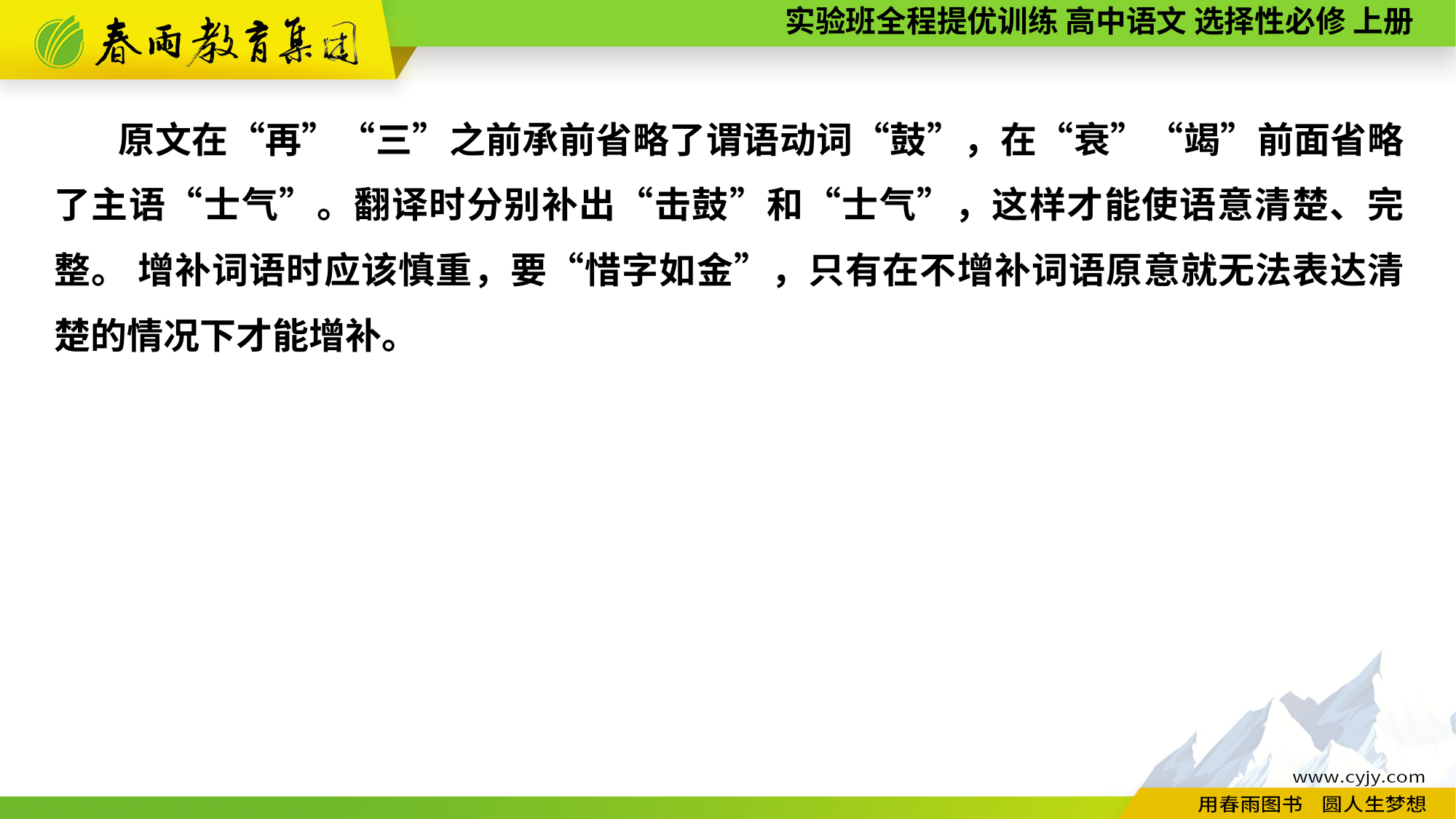

原文在“再”“三”之前承前省略了谓语动词“鼓”，在“衰”“竭”前面省略了主语“士气”。翻译时分别补出“击鼓”和“士气”，这样才能使语意清楚、完整。 增补词语时应该慎重，要“惜字如金”，只有在不增补词语原意就无法表达清楚的情况下才能增补。